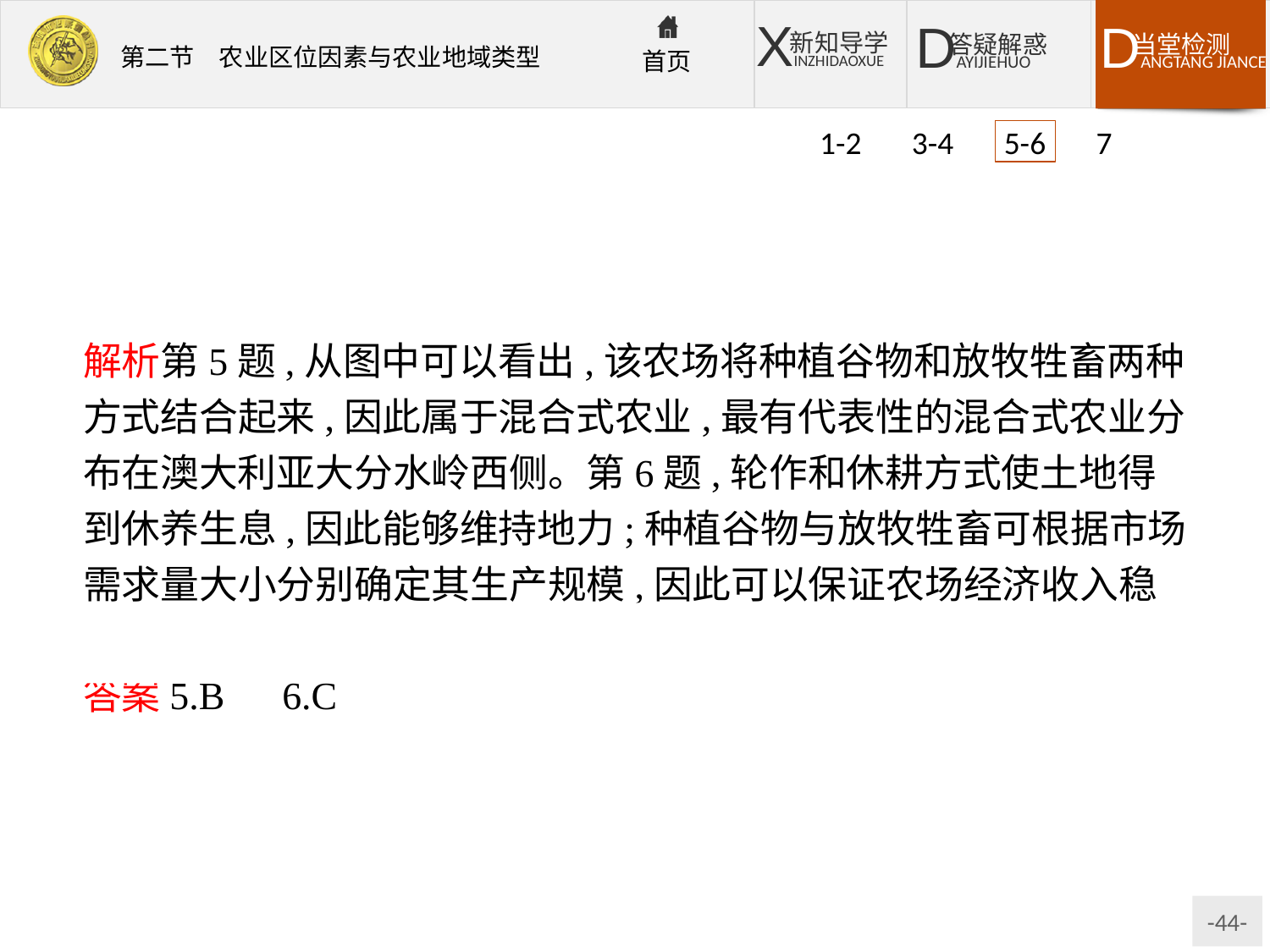

1-2       3-4       5-6       7

解析第5题,从图中可以看出,该农场将种植谷物和放牧牲畜两种方式结合起来,因此属于混合式农业,最有代表性的混合式农业分布在澳大利亚大分水岭西侧。第6题,轮作和休耕方式使土地得到休养生息,因此能够维持地力;种植谷物与放牧牲畜可根据市场需求量大小分别确定其生产规模,因此可以保证农场经济收入稳定。
答案5.B　6.C